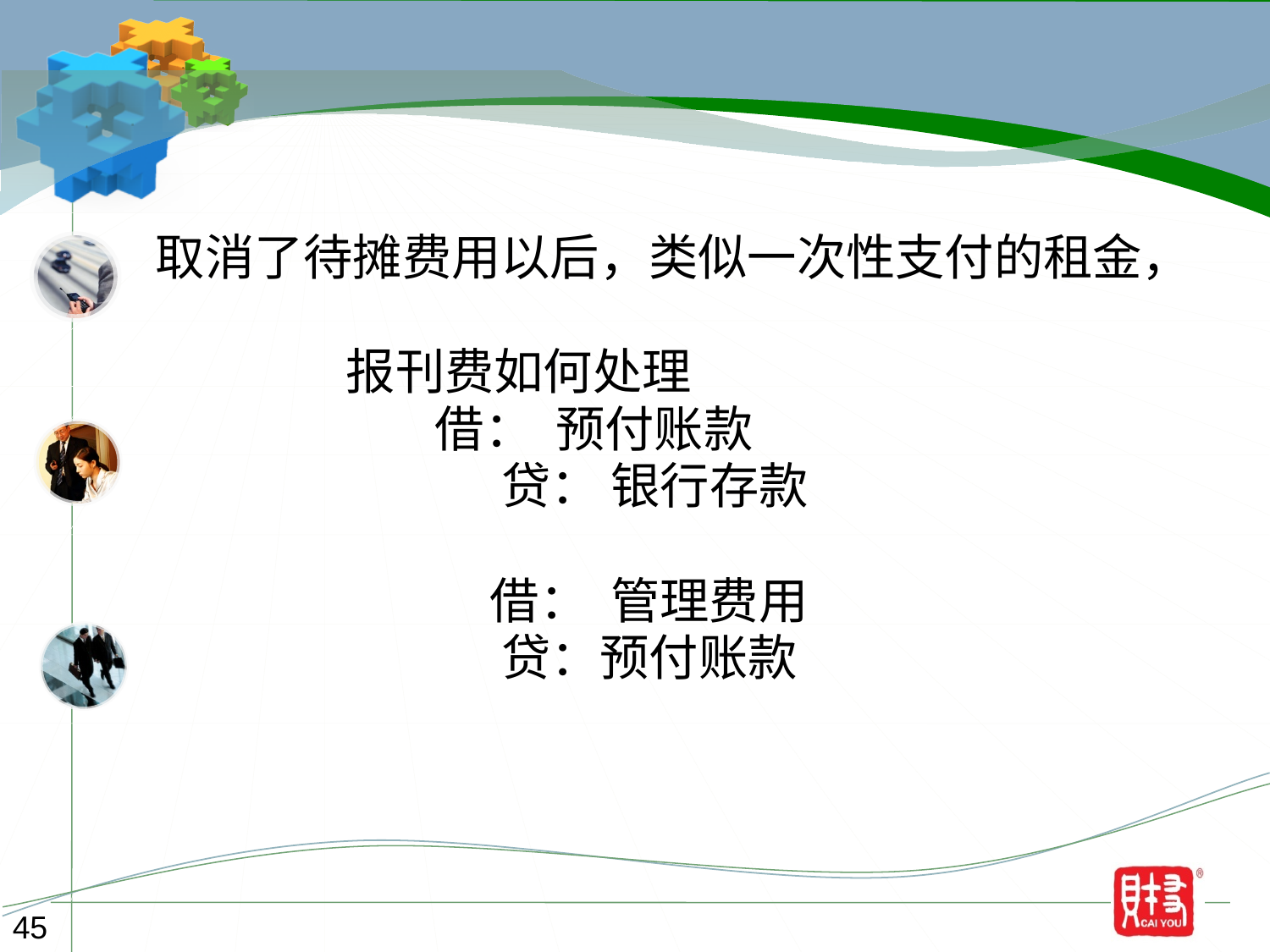

取消了待摊费用以后，类似一次性支付的租金，

报刊费如何处理
       借：  预付账款
             贷： 银行存款

            借：  管理费用
             贷：预付账款

45